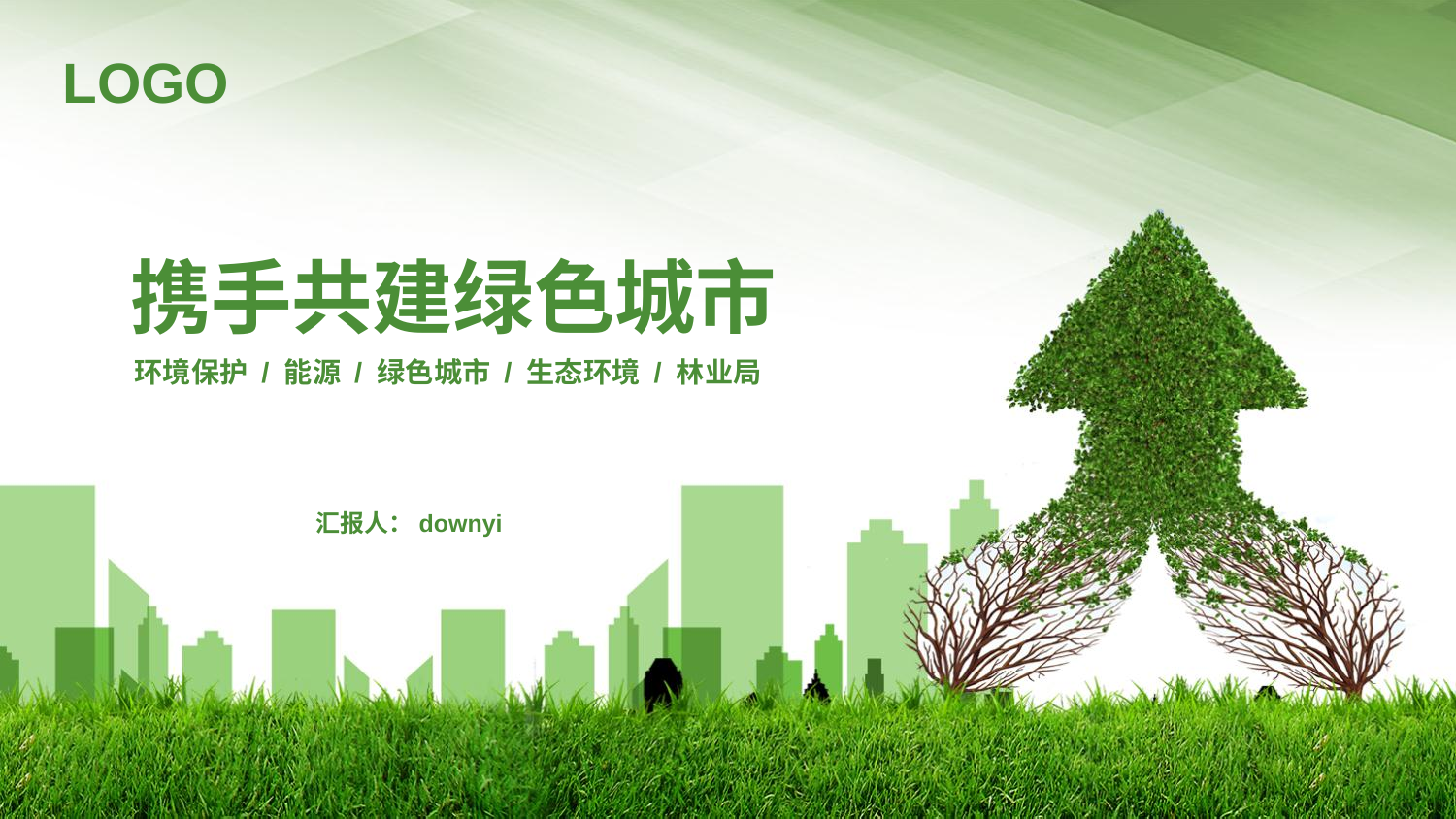

LOGO
携手共建绿色城市
环境保护 / 能源 / 绿色城市 / 生态环境 / 林业局
汇报人：downyi